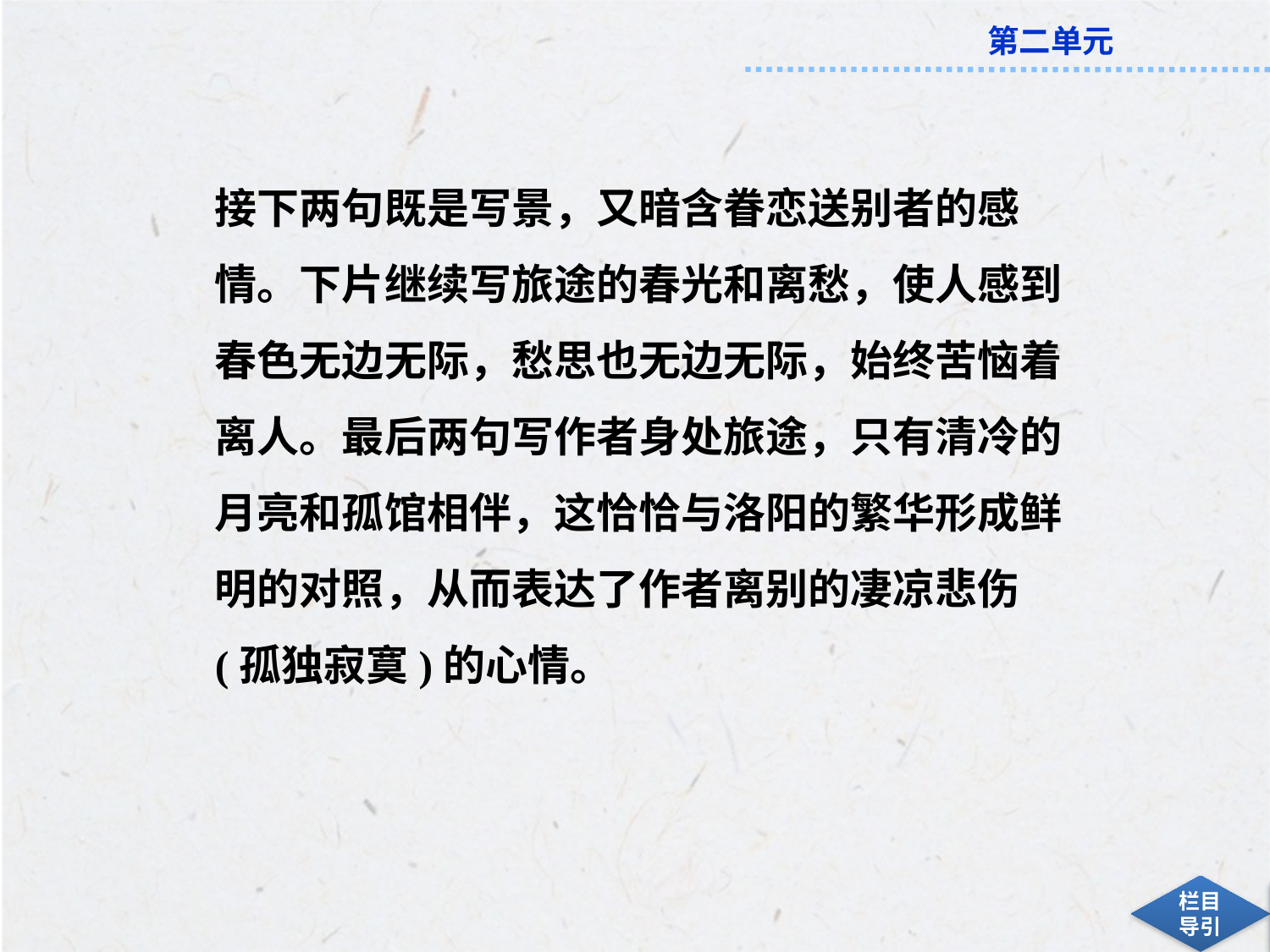

接下两句既是写景，又暗含眷恋送别者的感情。下片继续写旅途的春光和离愁，使人感到春色无边无际，愁思也无边无际，始终苦恼着离人。最后两句写作者身处旅途，只有清冷的月亮和孤馆相伴，这恰恰与洛阳的繁华形成鲜明的对照，从而表达了作者离别的凄凉悲伤(孤独寂寞)的心情。